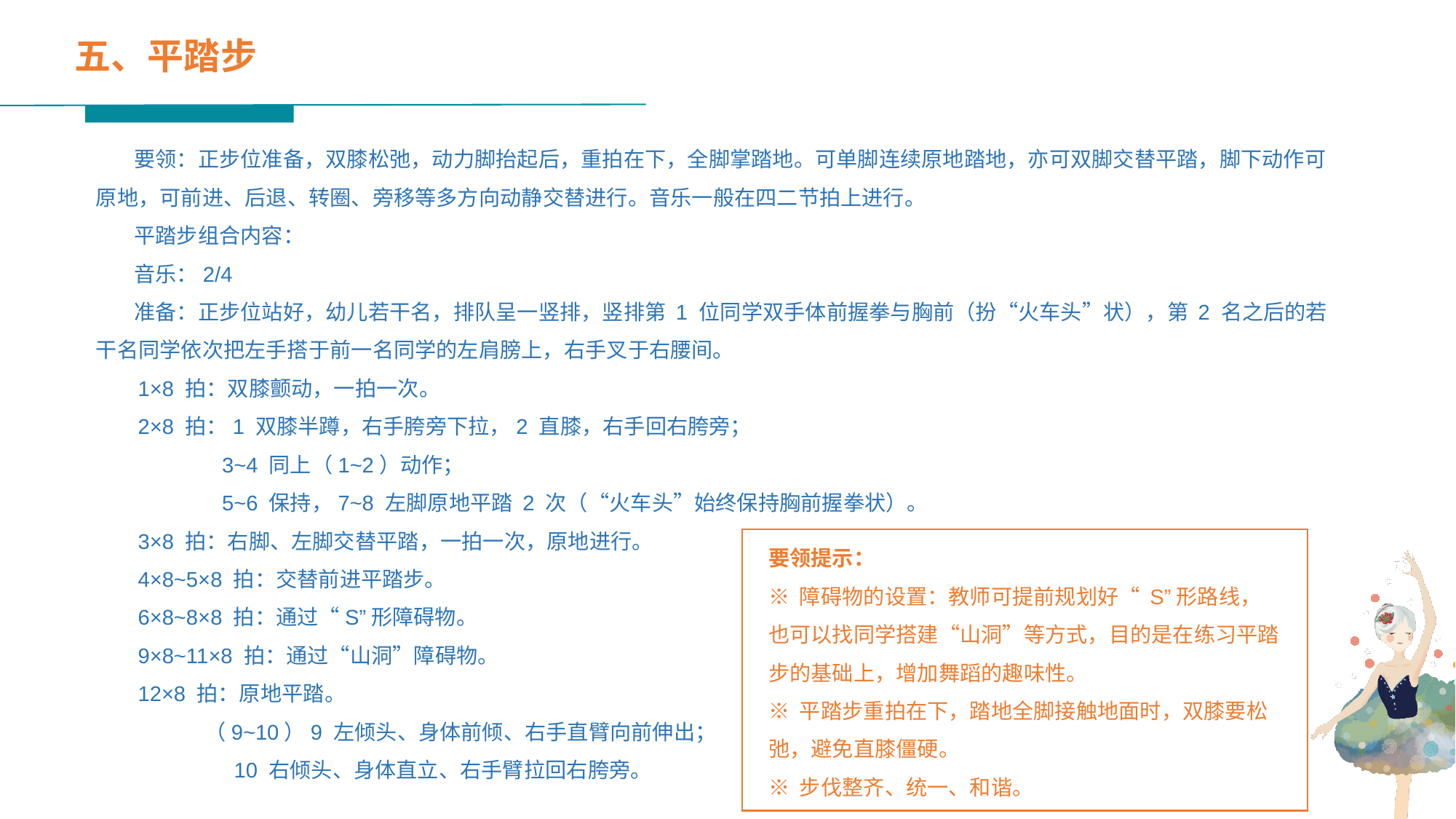

五、平踏步

       要领：正步位准备，双膝松弛，动力脚抬起后，重拍在下，全脚掌踏地。可单脚连续原地踏地，亦可双脚交替平踏，脚下动作可原地，可前进、后退、转圈、旁移等多方向动静交替进行。音乐一般在四二节拍上进行。
       平踏步组合内容：
       音乐：2/4
       准备：正步位站好，幼儿若干名，排队呈一竖排，竖排第 1 位同学双手体前握拳与胸前（扮“火车头”状），第 2 名之后的若干名同学依次把左手搭于前一名同学的左肩膀上，右手叉于右腰间。
       1×8 拍：双膝颤动，一拍一次。
       2×8 拍：1 双膝半蹲，右手胯旁下拉，2 直膝，右手回右胯旁；
                     3~4 同上（1~2）动作；
                     5~6 保持，7~8 左脚原地平踏 2 次（“火车头”始终保持胸前握拳状）。
       3×8 拍：右脚、左脚交替平踏，一拍一次，原地进行。
       4×8~5×8 拍：交替前进平踏步。
       6×8~8×8 拍：通过“S”形障碍物。
       9×8~11×8 拍：通过“山洞”障碍物。
       12×8 拍：原地平踏。
                      （9~10）9 左倾头、身体前倾、右手直臂向前伸出；
                       10 右倾头、身体直立、右手臂拉回右胯旁。
要领提示：
※ 障碍物的设置：教师可提前规划好“ S”形路线，也可以找同学搭建“山洞”等方式，目的是在练习平踏步的基础上，增加舞蹈的趣味性。
※ 平踏步重拍在下，踏地全脚接触地面时，双膝要松弛，避免直膝僵硬。
※ 步伐整齐、统一、和谐。